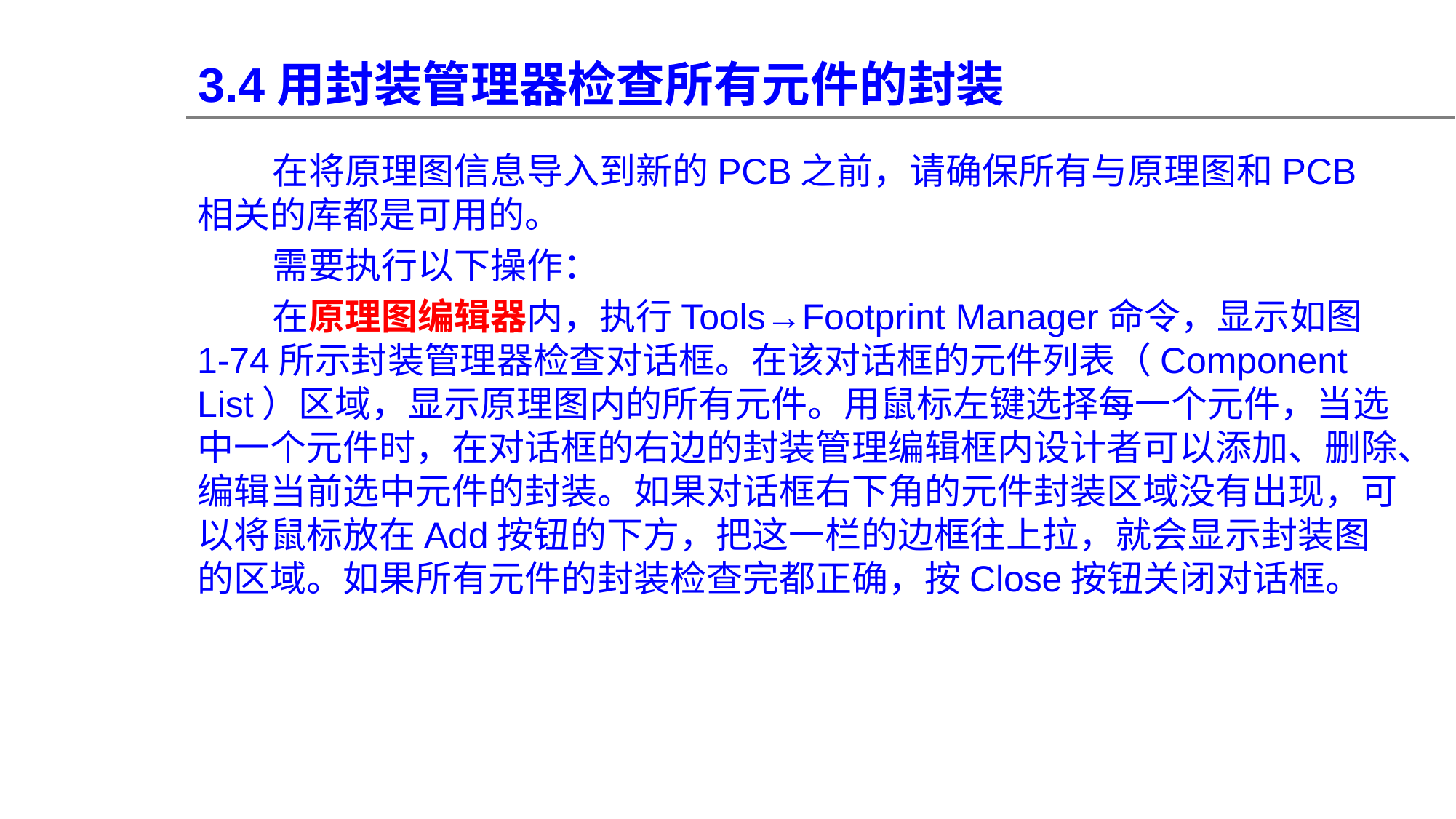

3.4用封装管理器检查所有元件的封装
在将原理图信息导入到新的PCB之前，请确保所有与原理图和PCB相关的库都是可用的。
需要执行以下操作：
在原理图编辑器内，执行Tools→Footprint Manager命令，显示如图1-74所示封装管理器检查对话框。在该对话框的元件列表（Component List）区域，显示原理图内的所有元件。用鼠标左键选择每一个元件，当选中一个元件时，在对话框的右边的封装管理编辑框内设计者可以添加、删除、编辑当前选中元件的封装。如果对话框右下角的元件封装区域没有出现，可以将鼠标放在Add按钮的下方，把这一栏的边框往上拉，就会显示封装图的区域。如果所有元件的封装检查完都正确，按Close按钮关闭对话框。